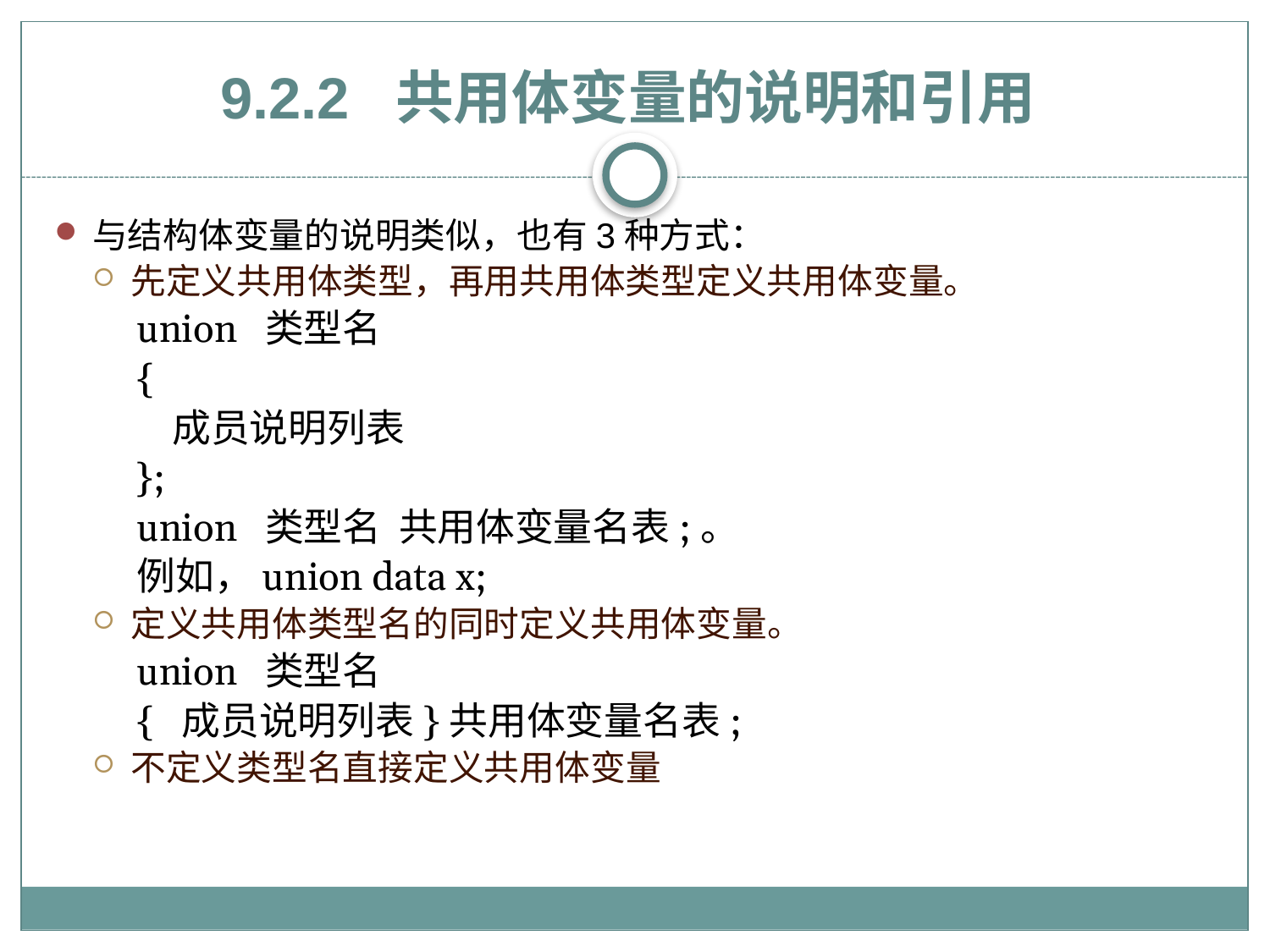

# 9.2.2  共用体变量的说明和引用
与结构体变量的说明类似，也有3种方式：
先定义共用体类型，再用共用体类型定义共用体变量。
union  类型名
{
   成员说明列表
};
union  类型名  共用体变量名表;。
例如，union data x;
定义共用体类型名的同时定义共用体变量。
union  类型名
{  成员说明列表}共用体变量名表;
不定义类型名直接定义共用体变量